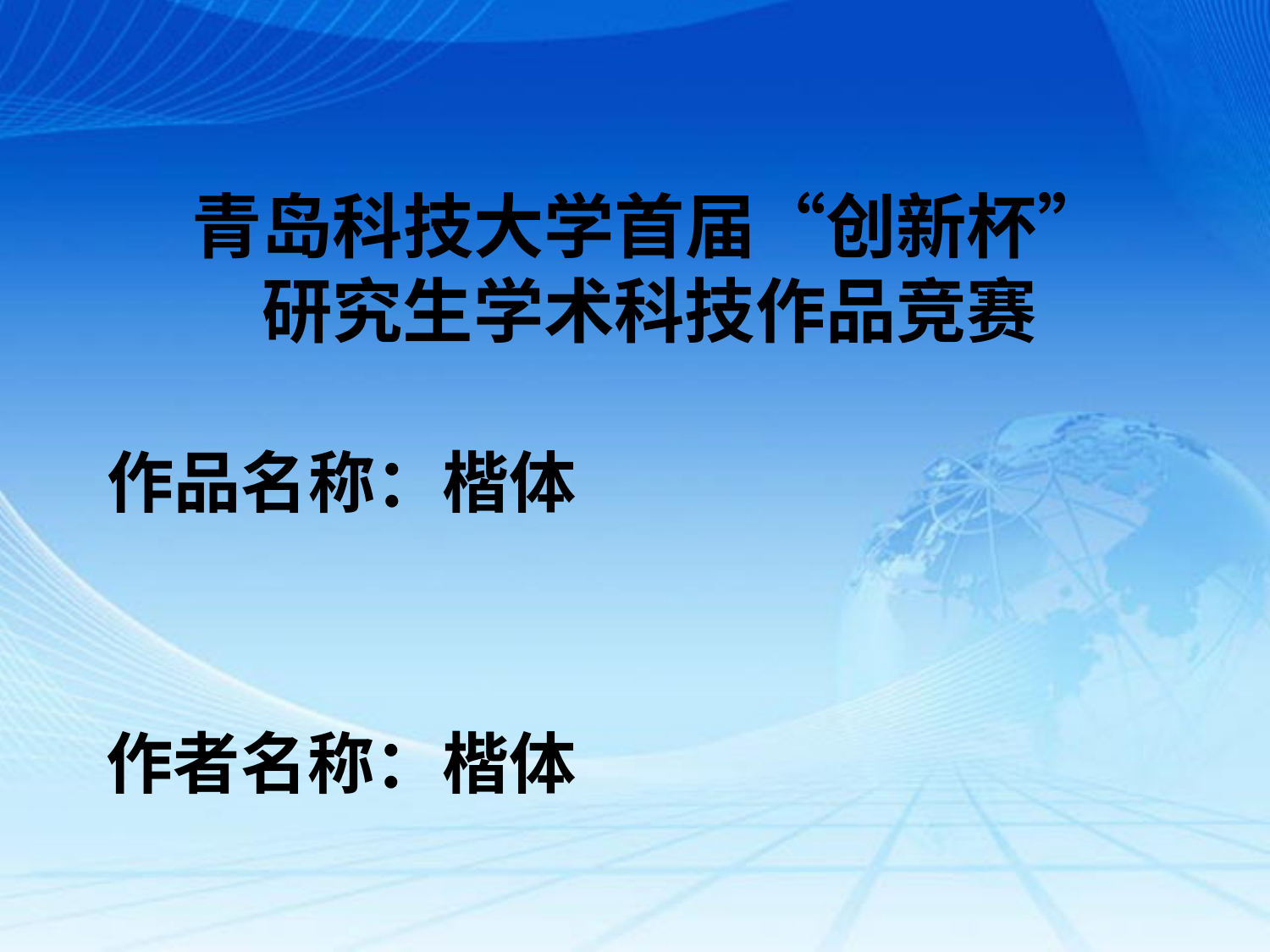

青岛科技大学首届“创新杯”研究生学术科技作品竞赛
作品名称：楷体
作者名称：楷体